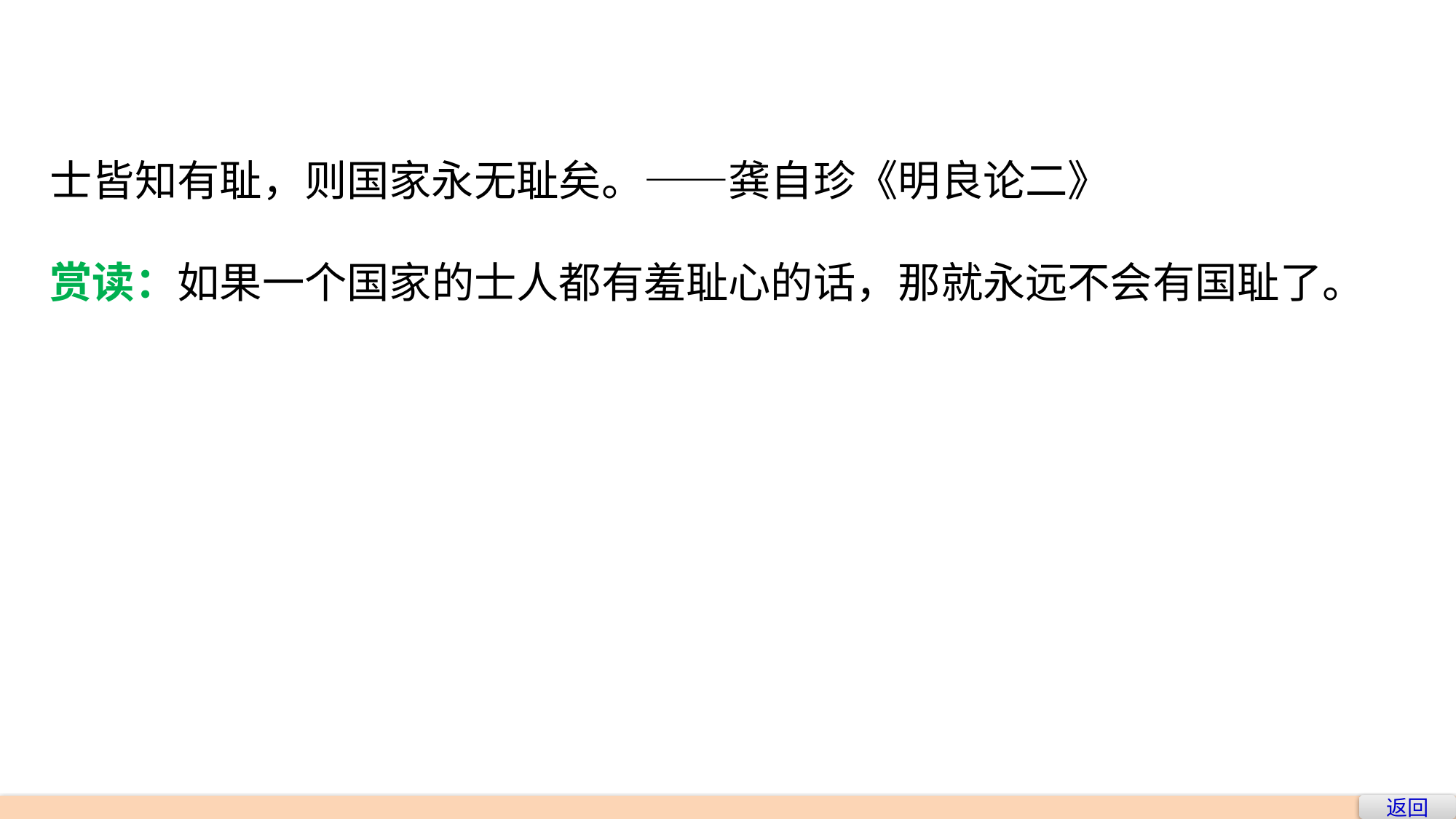

士皆知有耻，则国家永无耻矣。——龚自珍《明良论二》
赏读：如果一个国家的士人都有羞耻心的话，那就永远不会有国耻了。
返回